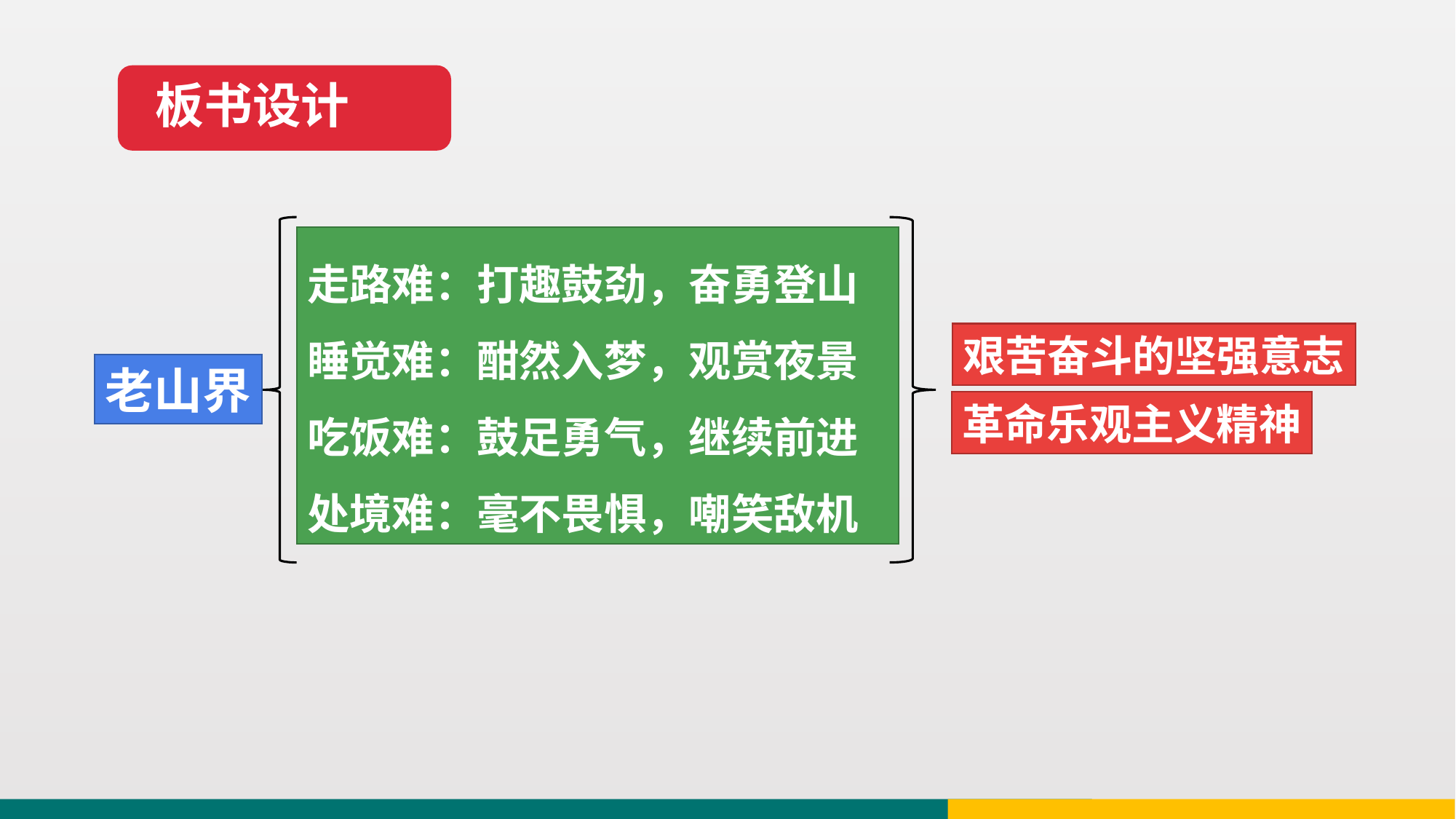

板书设计

走路难：打趣鼓劲，奋勇登山
睡觉难：酣然入梦，观赏夜景
吃饭难：鼓足勇气，继续前进
处境难：毫不畏惧，嘲笑敌机
艰苦奋斗的坚强意志
老山界
革命乐观主义精神